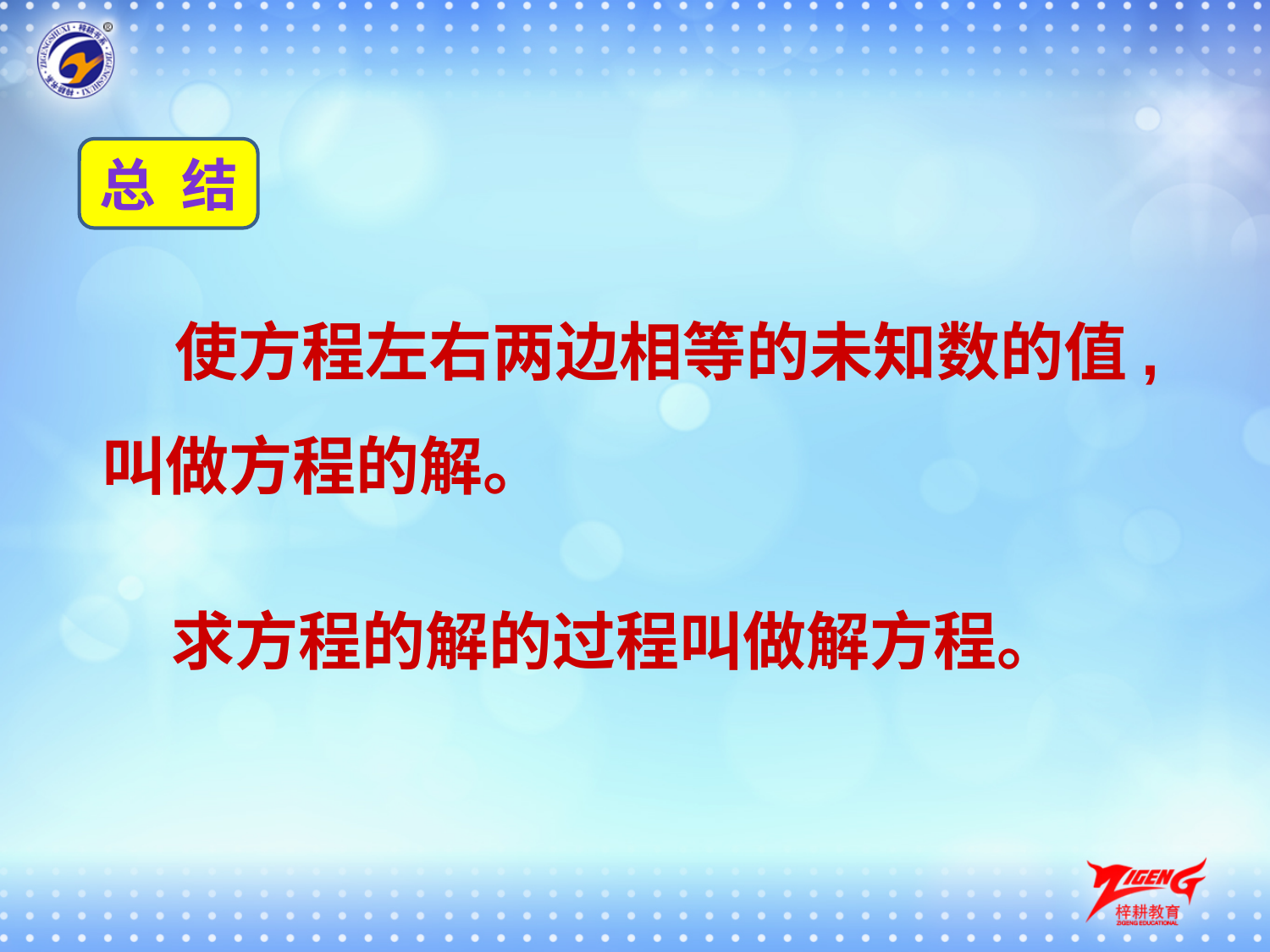

总  结
    使方程左右两边相等的未知数的值,叫做方程的解。
求方程的解的过程叫做解方程。